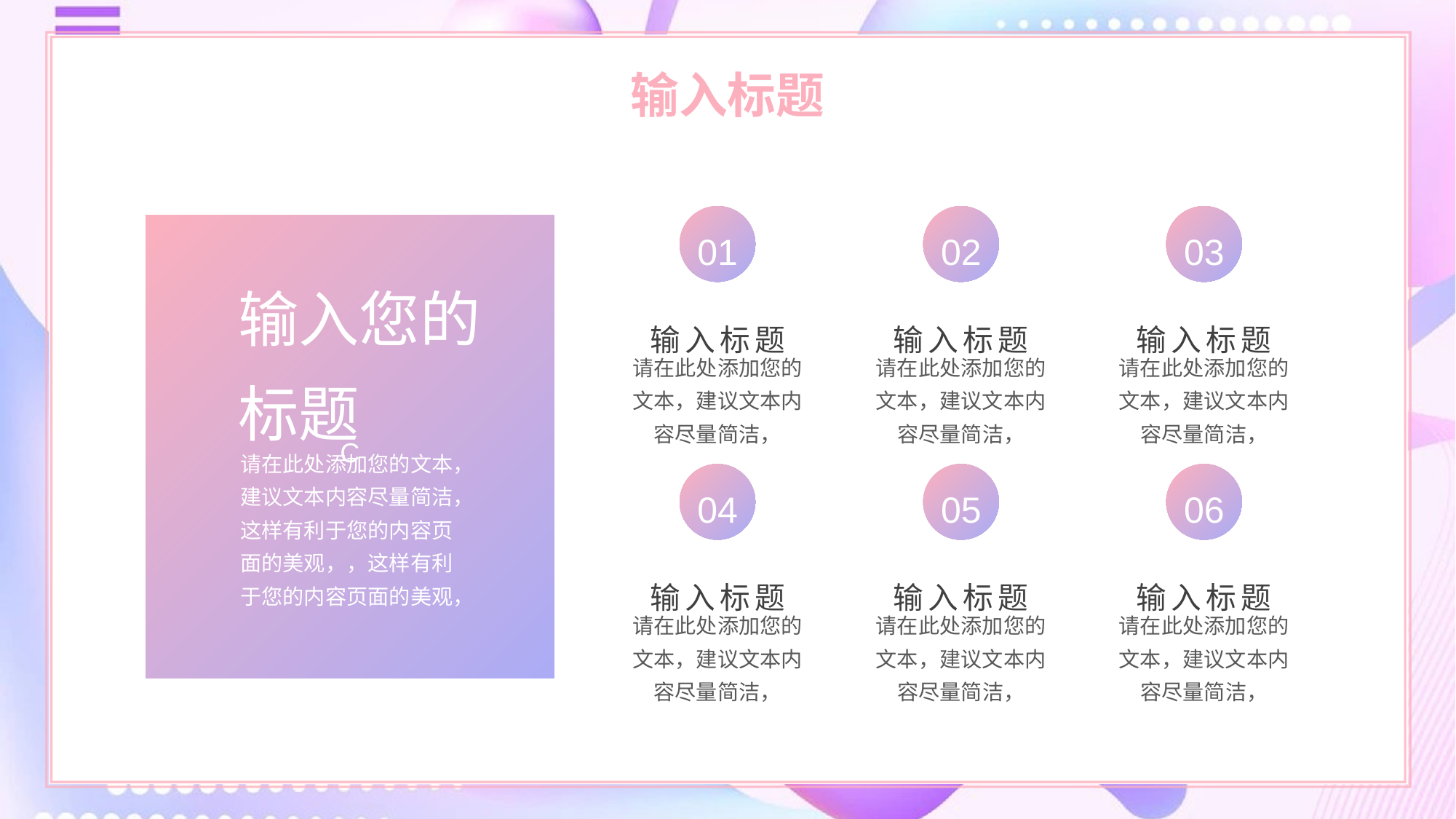

输入标题

01
02
03
C
输入您的标题
输入标题
输入标题
输入标题
请在此处添加您的文本，建议文本内容尽量简洁，
请在此处添加您的文本，建议文本内容尽量简洁，
请在此处添加您的文本，建议文本内容尽量简洁，
请在此处添加您的文本，建议文本内容尽量简洁，这样有利于您的内容页面的美观，，这样有利于您的内容页面的美观，

04
05
06
输入标题
输入标题
输入标题
请在此处添加您的文本，建议文本内容尽量简洁，
请在此处添加您的文本，建议文本内容尽量简洁，
请在此处添加您的文本，建议文本内容尽量简洁，